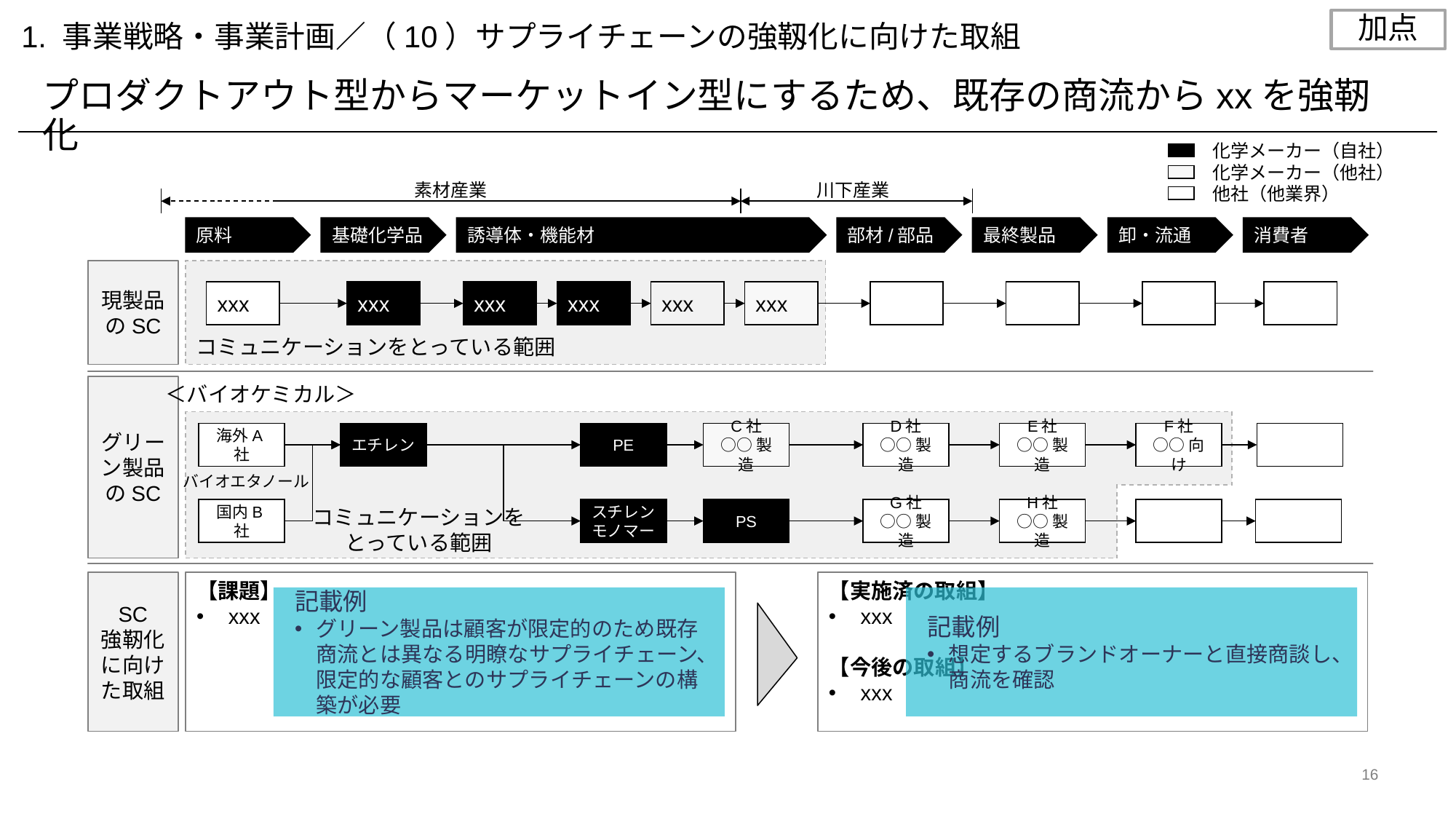

加点
1. 事業戦略・事業計画／（10）サプライチェーンの強靱化に向けた取組
プロダクトアウト型からマーケットイン型にするため、既存の商流からxxを強靭化

化学メーカー（自社）

化学メーカー（他社）

他社（他業界）
素材産業
川下産業
原料
基礎化学品
誘導体・機能材
部材/部品
最終製品
卸・流通
消費者
現製品のSC
コミュニケーションをとっている範囲
xxx
xxx
xxx
xxx
xxx
xxx

＜バイオケミカル＞
グリーン製品のSC

海外A社
エチレン
PE
C社
○○製造
D社
○○製造
E社
○○製造
F社
○○向け

バイオエタノール
国内B社
スチレン
モノマー
PS
G社
○○製造
H社
○○製造

コミュニケーションを
とっている範囲
SC
強靭化に向けた取組
【課題】
xxx

【実施済の取組】
xxx

【今後の取組】
xxx
記載例
グリーン製品は顧客が限定的のため既存商流とは異なる明瞭なサプライチェーン、限定的な顧客とのサプライチェーンの構築が必要
記載例
想定するブランドオーナーと直接商談し、商流を確認